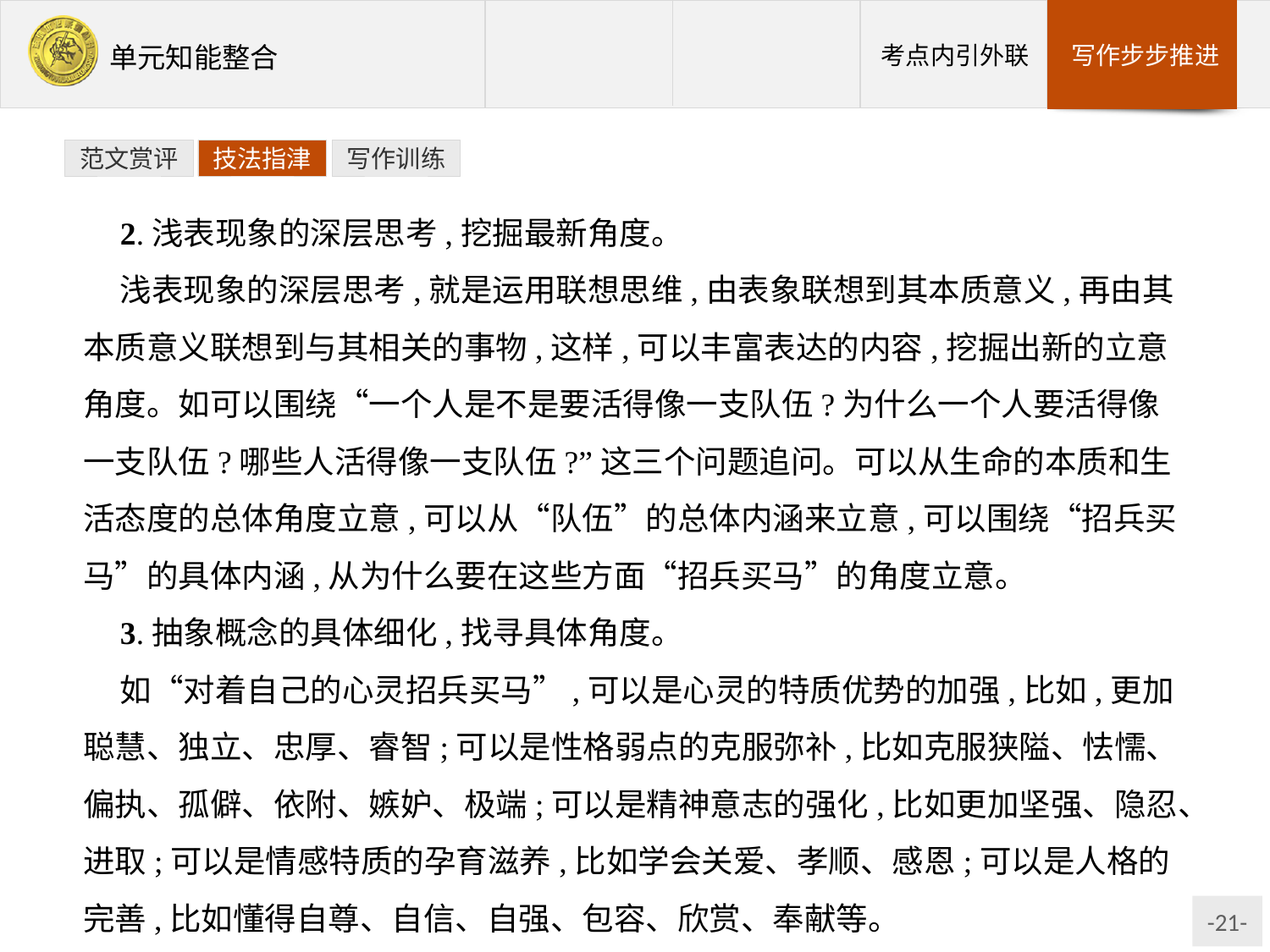

范文赏评
技法指津
写作训练
2.浅表现象的深层思考,挖掘最新角度。
浅表现象的深层思考,就是运用联想思维,由表象联想到其本质意义,再由其本质意义联想到与其相关的事物,这样,可以丰富表达的内容,挖掘出新的立意角度。如可以围绕“一个人是不是要活得像一支队伍?为什么一个人要活得像一支队伍?哪些人活得像一支队伍?”这三个问题追问。可以从生命的本质和生活态度的总体角度立意,可以从“队伍”的总体内涵来立意,可以围绕“招兵买马”的具体内涵,从为什么要在这些方面“招兵买马”的角度立意。
3.抽象概念的具体细化,找寻具体角度。
如“对着自己的心灵招兵买马”,可以是心灵的特质优势的加强,比如,更加聪慧、独立、忠厚、睿智;可以是性格弱点的克服弥补,比如克服狭隘、怯懦、偏执、孤僻、依附、嫉妒、极端;可以是精神意志的强化,比如更加坚强、隐忍、进取;可以是情感特质的孕育滋养,比如学会关爱、孝顺、感恩;可以是人格的完善,比如懂得自尊、自信、自强、包容、欣赏、奉献等。